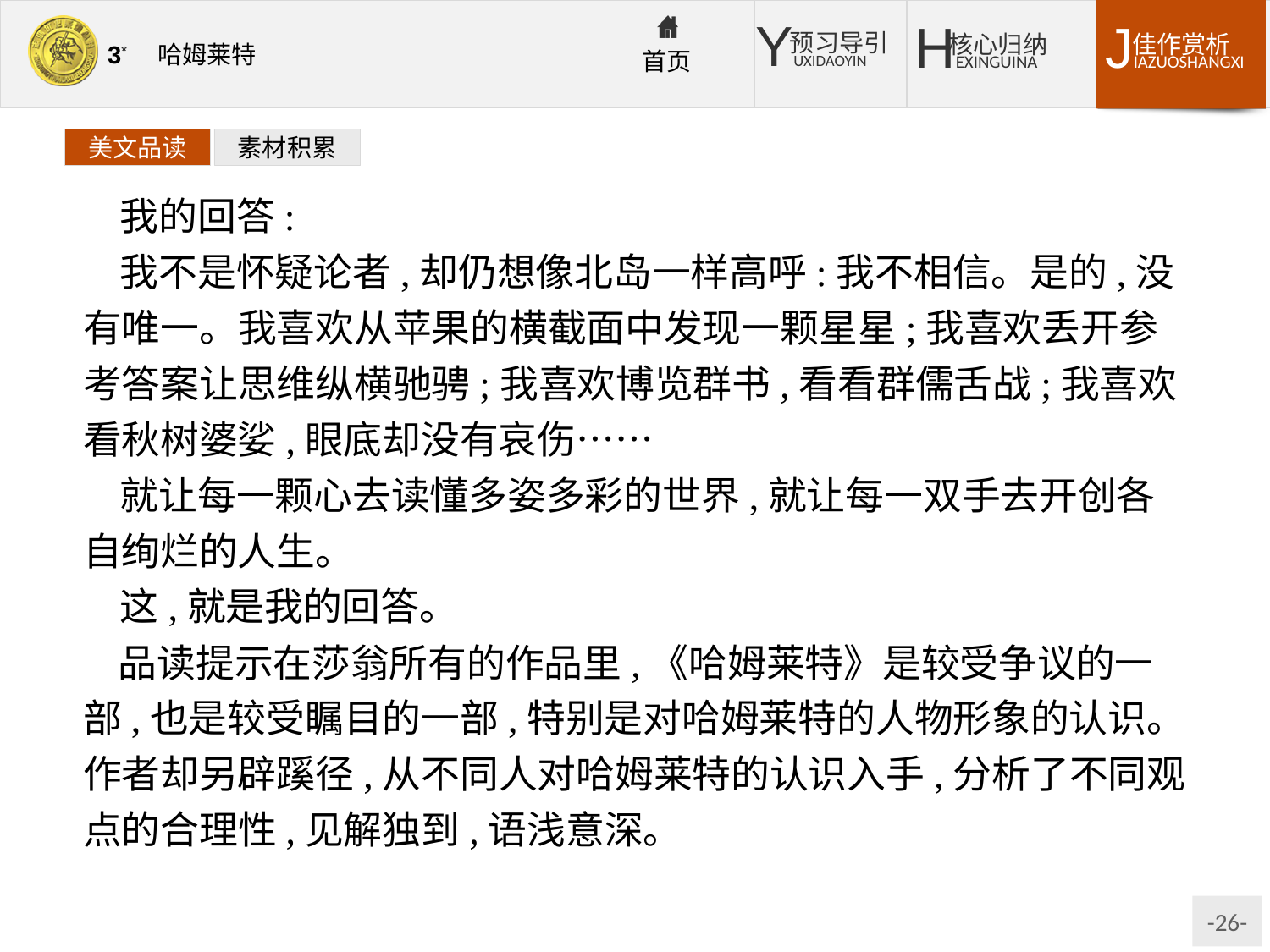

美文品读
素材积累
我的回答:
我不是怀疑论者,却仍想像北岛一样高呼:我不相信。是的,没有唯一。我喜欢从苹果的横截面中发现一颗星星;我喜欢丢开参考答案让思维纵横驰骋;我喜欢博览群书,看看群儒舌战;我喜欢看秋树婆娑,眼底却没有哀伤……
就让每一颗心去读懂多姿多彩的世界,就让每一双手去开创各自绚烂的人生。
这,就是我的回答。
品读提示在莎翁所有的作品里,《哈姆莱特》是较受争议的一部,也是较受瞩目的一部,特别是对哈姆莱特的人物形象的认识。作者却另辟蹊径,从不同人对哈姆莱特的认识入手,分析了不同观点的合理性,见解独到,语浅意深。